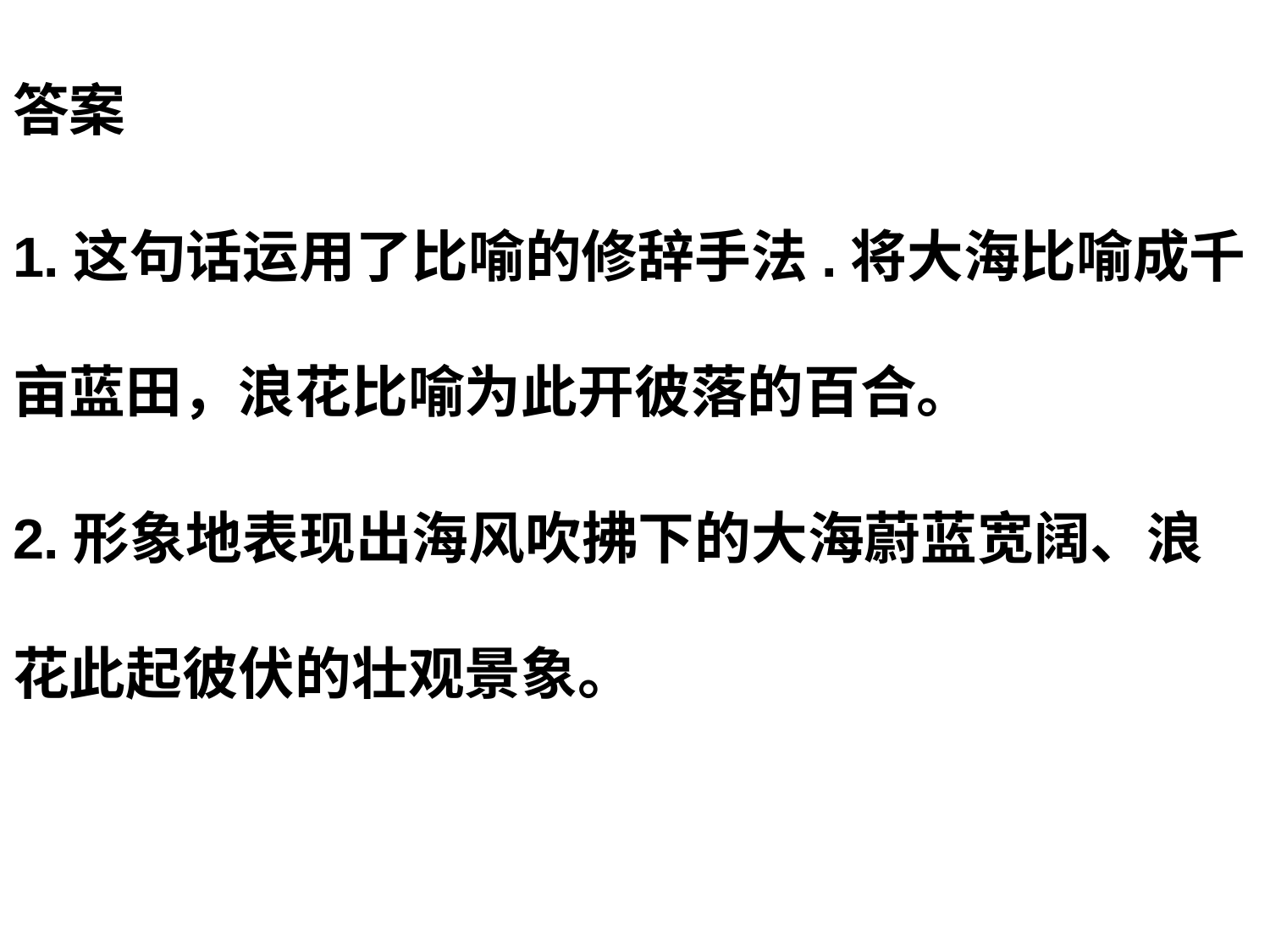

答案
1.这句话运用了比喻的修辞手法.将大海比喻成千亩蓝田，浪花比喻为此开彼落的百合。
2.形象地表现出海风吹拂下的大海蔚蓝宽阔、浪花此起彼伏的壮观景象。